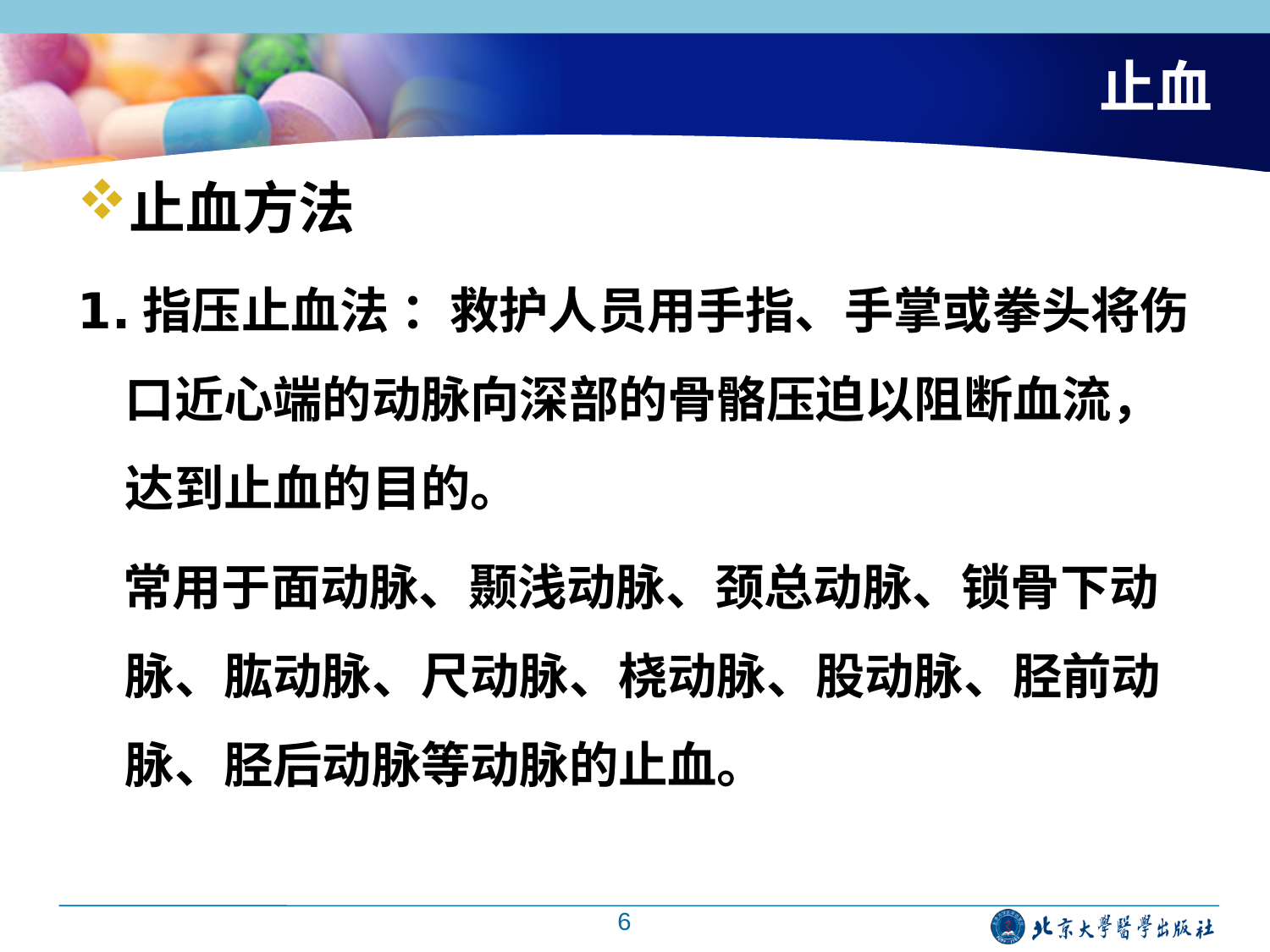

# 止血
止血方法
1.指压止血法 ：救护人员用手指、手掌或拳头将伤口近心端的动脉向深部的骨骼压迫以阻断血流，达到止血的目的。
   常用于面动脉、颞浅动脉、颈总动脉、锁骨下动脉、肱动脉、尺动脉、桡动脉、股动脉、胫前动脉、胫后动脉等动脉的止血。
6